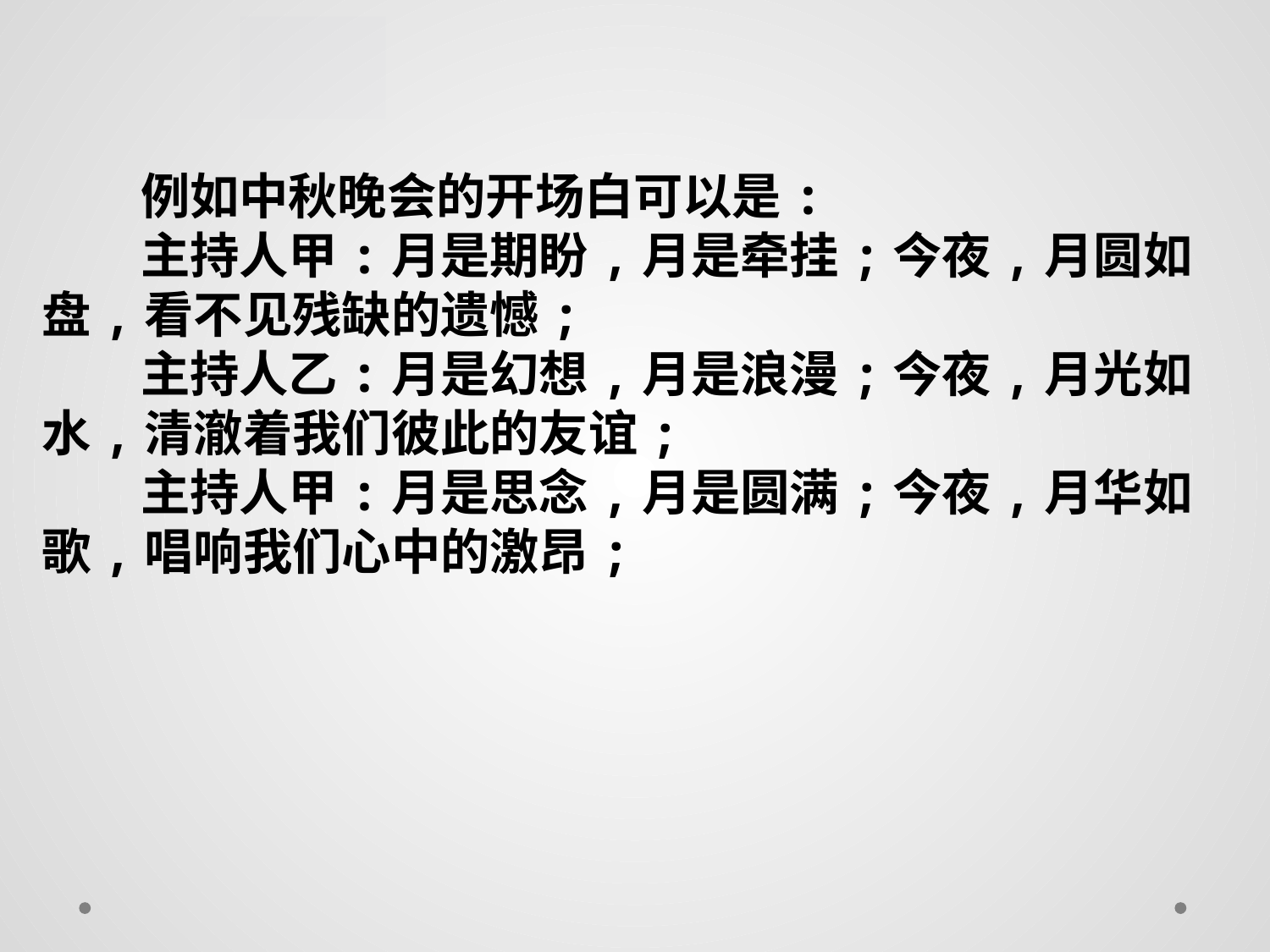

例如中秋晚会的开场白可以是:
　　主持人甲:月是期盼,月是牵挂;今夜,月圆如盘,看不见残缺的遗憾;
　　主持人乙:月是幻想,月是浪漫;今夜,月光如水,清澈着我们彼此的友谊;
　　主持人甲:月是思念,月是圆满;今夜,月华如歌,唱响我们心中的激昂;